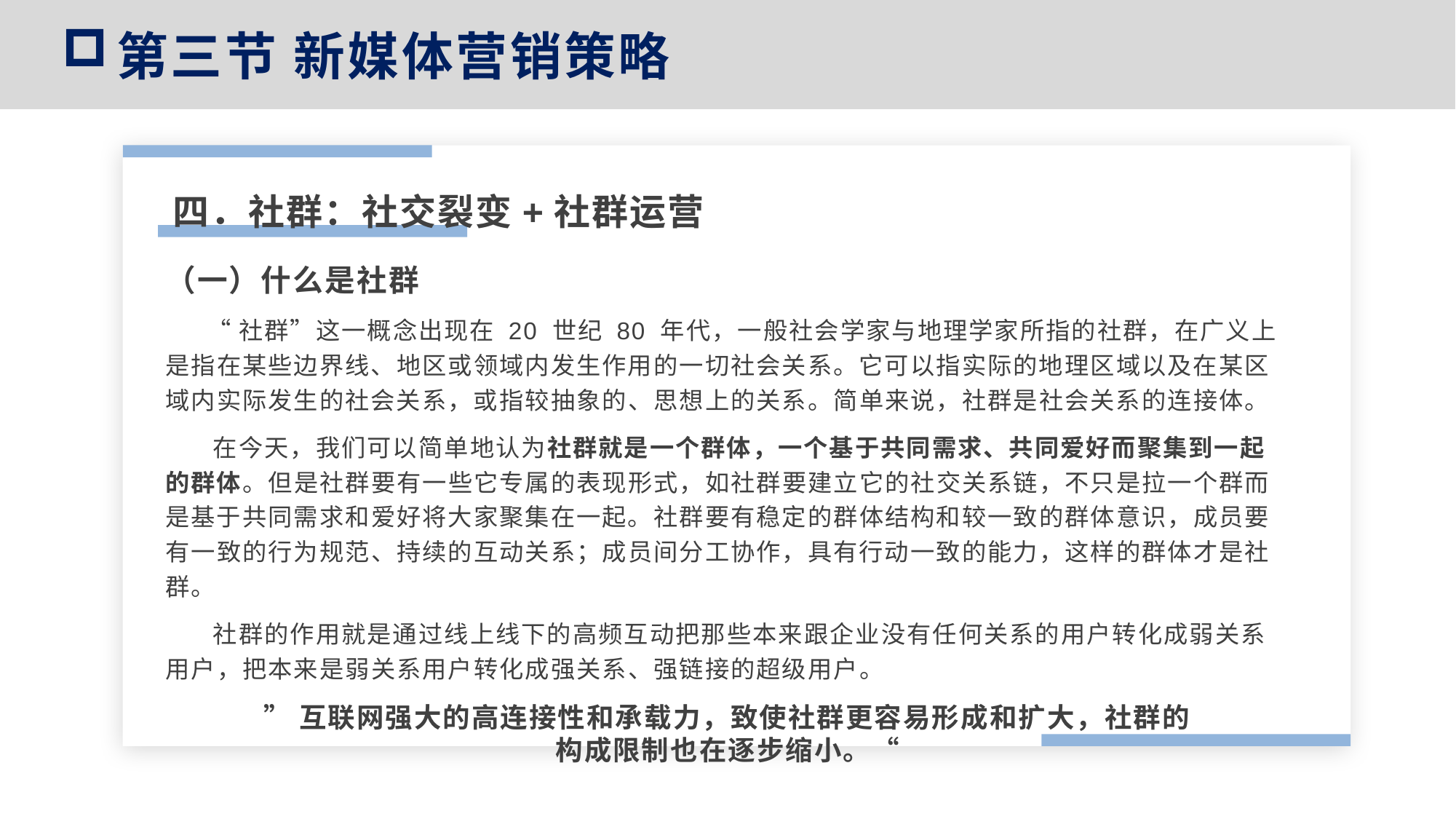

第三节 新媒体营销策略

四．社群：社交裂变+社群运营

（一）什么是社群
      “社群”这一概念出现在 20 世纪 80 年代，一般社会学家与地理学家所指的社群，在广义上是指在某些边界线、地区或领域内发生作用的一切社会关系。它可以指实际的地理区域以及在某区域内实际发生的社会关系，或指较抽象的、思想上的关系。简单来说，社群是社会关系的连接体。
      在今天，我们可以简单地认为社群就是一个群体，一个基于共同需求、共同爱好而聚集到一起的群体。但是社群要有一些它专属的表现形式，如社群要建立它的社交关系链，不只是拉一个群而是基于共同需求和爱好将大家聚集在一起。社群要有稳定的群体结构和较一致的群体意识，成员要有一致的行为规范、持续的互动关系；成员间分工协作，具有行动一致的能力，这样的群体才是社群。
      社群的作用就是通过线上线下的高频互动把那些本来跟企业没有任何关系的用户转化成弱关系用户，把本来是弱关系用户转化成强关系、强链接的超级用户。
”互联网强大的高连接性和承载力，致使社群更容易形成和扩大，社群的构成限制也在逐步缩小。“